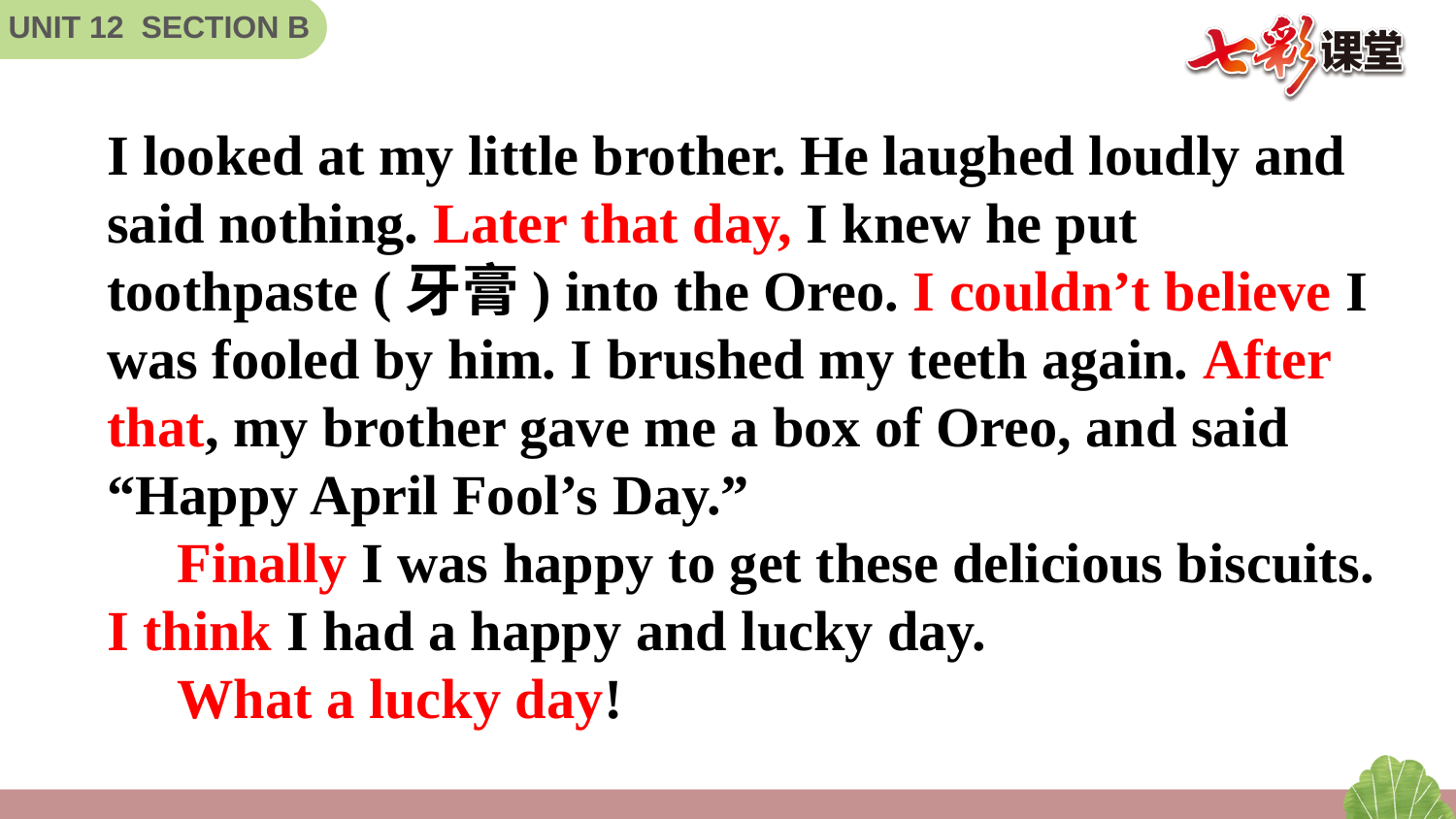

I looked at my little brother. He laughed loudly and said nothing. Later that day, I knew he put toothpaste (牙膏) into the Oreo. I couldn’t believe I was fooled by him. I brushed my teeth again. After that, my brother gave me a box of Oreo, and said “Happy April Fool’s Day.”
     Finally I was happy to get these delicious biscuits.
I think I had a happy and lucky day.
     What a lucky day!